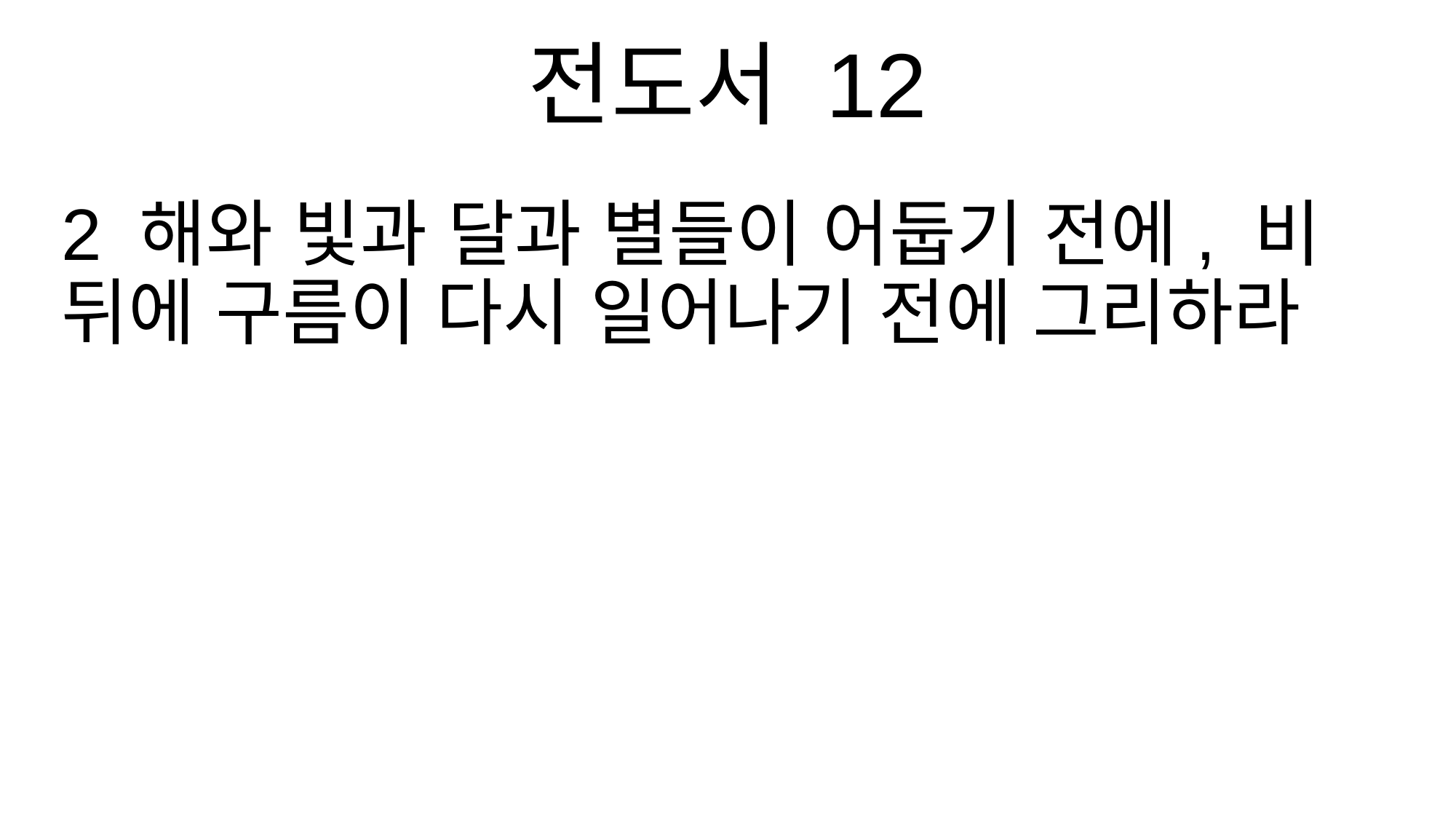

전도서 12
2 해와 빛과 달과 별들이 어둡기 전에, 비 뒤에 구름이 다시 일어나기 전에 그리하라